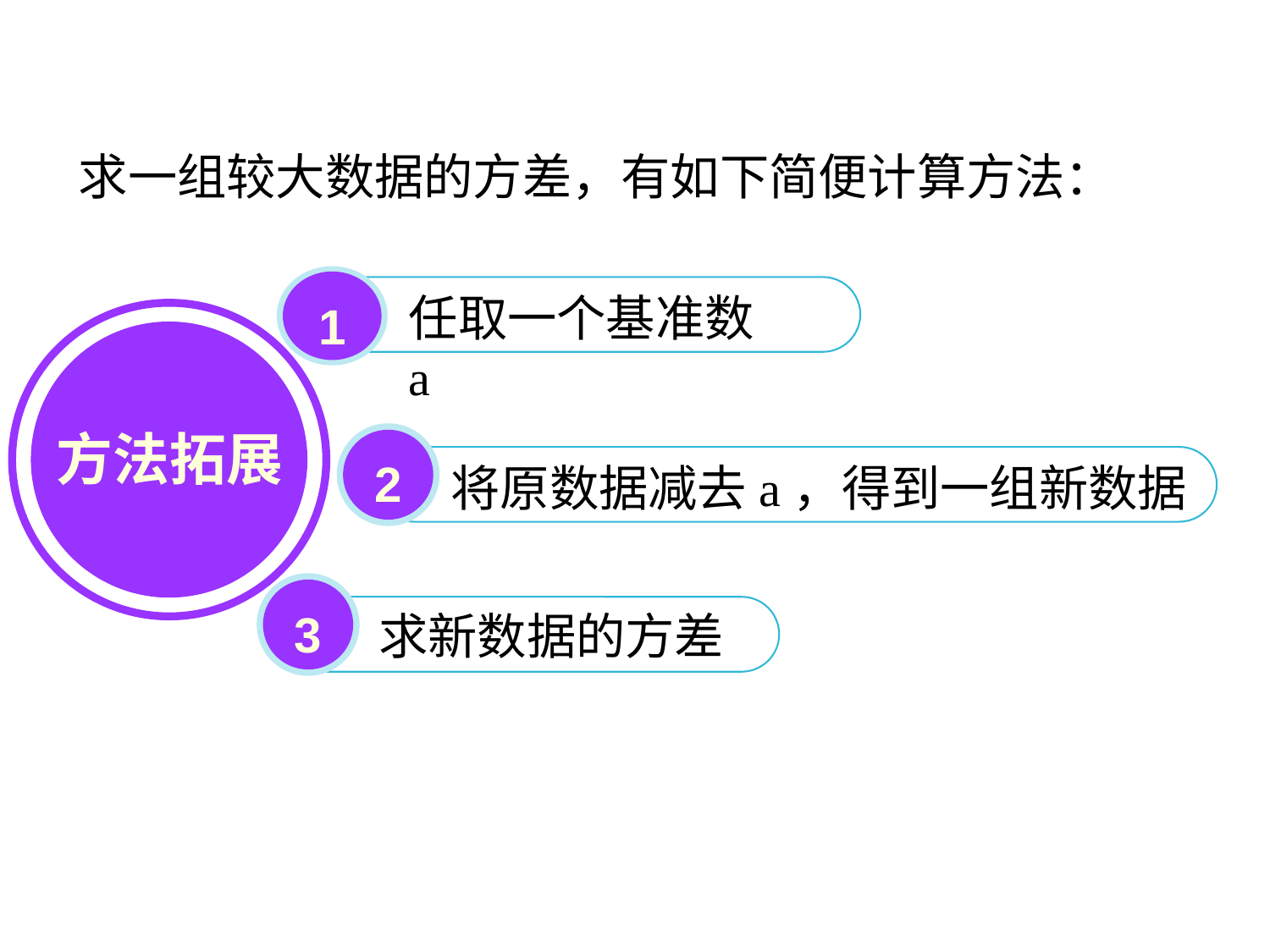

求一组较大数据的方差，有如下简便计算方法：

1

任取一个基准数a

方法拓展

2

将原数据减去a，得到一组新数据

3

求新数据的方差